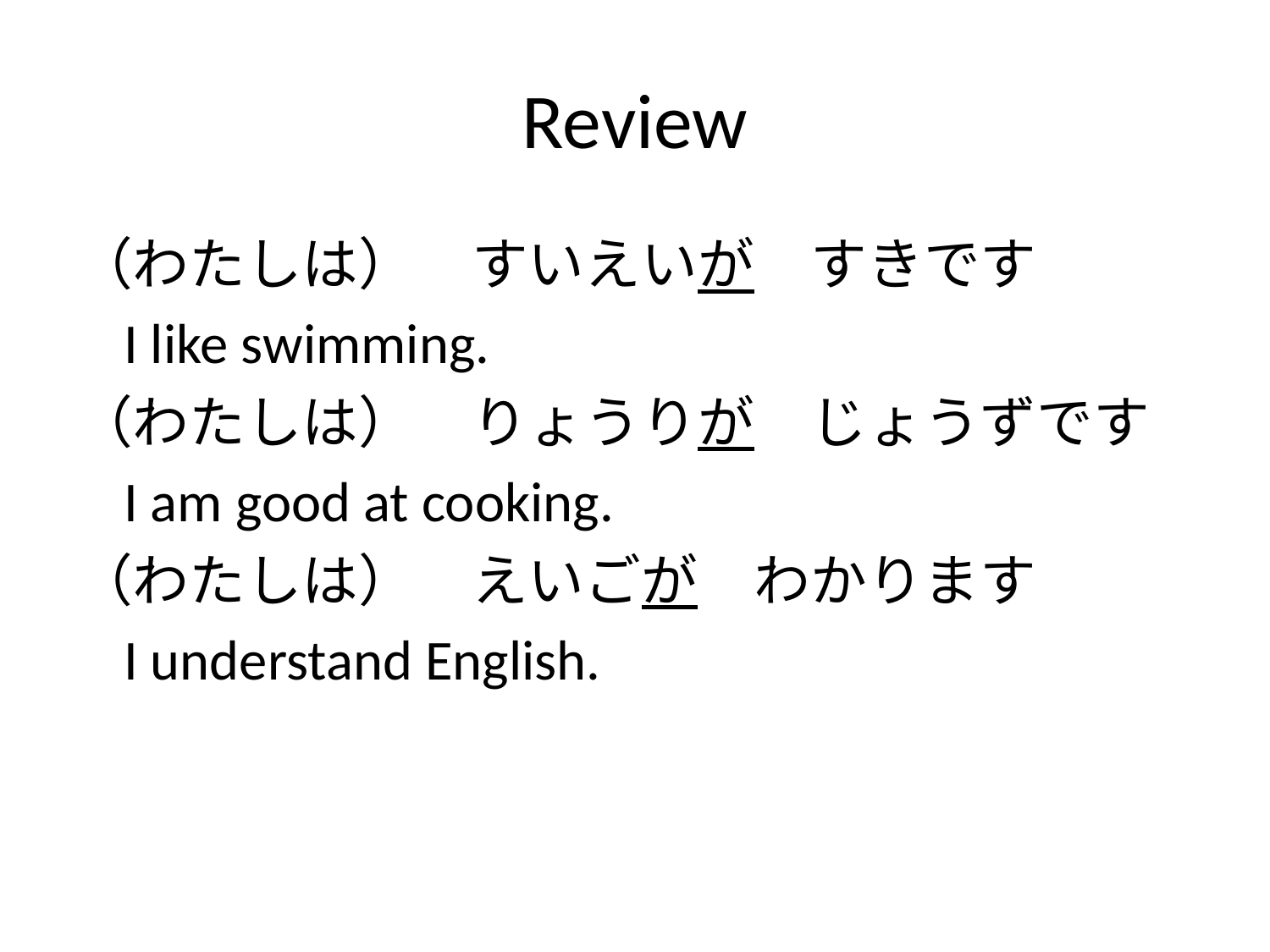

# Review
（わたしは）　すいえいが　すきです
	I like swimming.
（わたしは）　りょうりが　じょうずです
	I am good at cooking.
（わたしは）　えいごが　わかります
	I understand English.